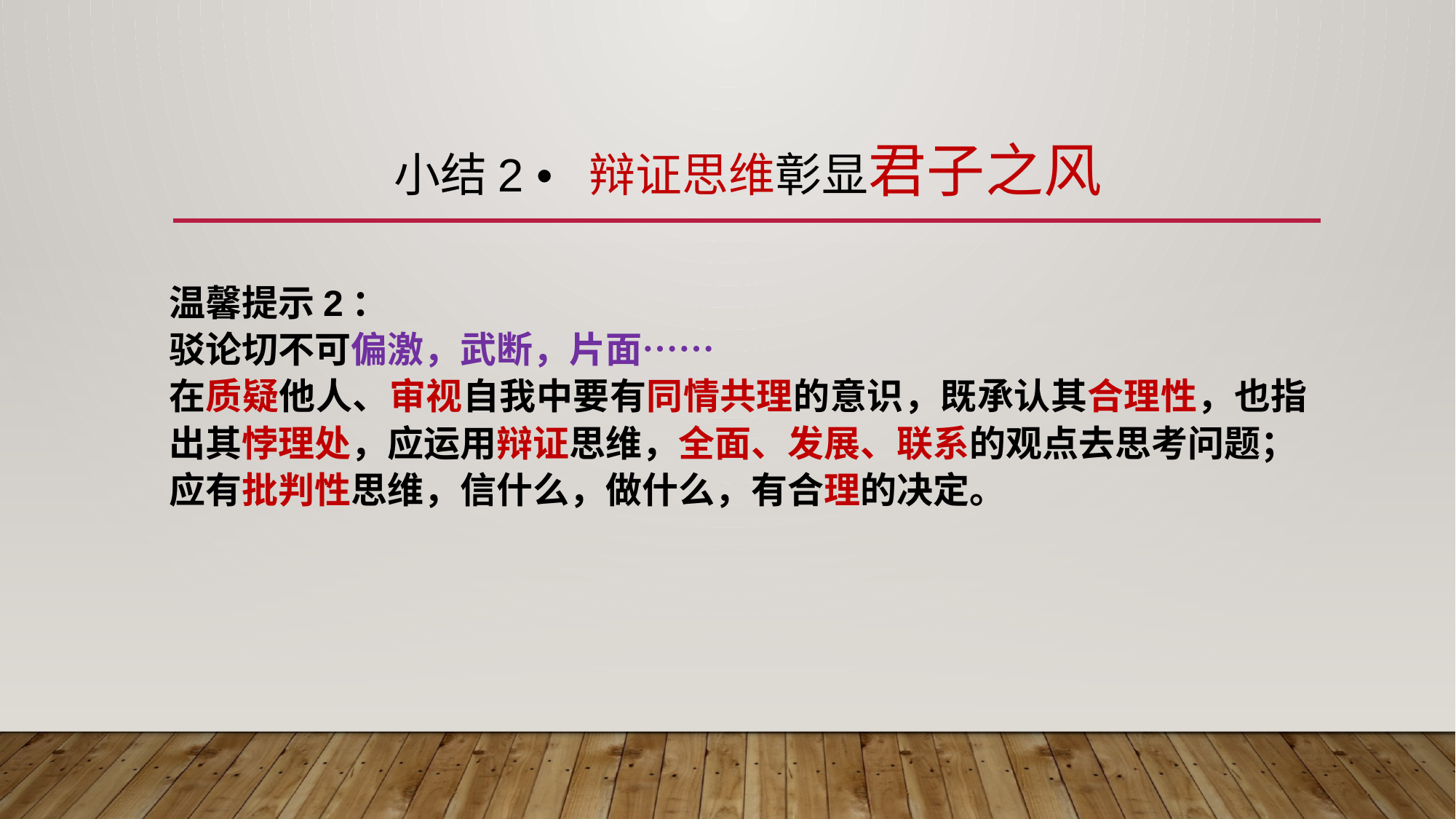

# 小结2 •  辩证思维彰显君子之风
温馨提示2：
驳论切不可偏激，武断，片面……
在质疑他人、审视自我中要有同情共理的意识，既承认其合理性，也指出其悖理处，应运用辩证思维，全面、发展、联系的观点去思考问题；
应有批判性思维，信什么，做什么，有合理的决定。